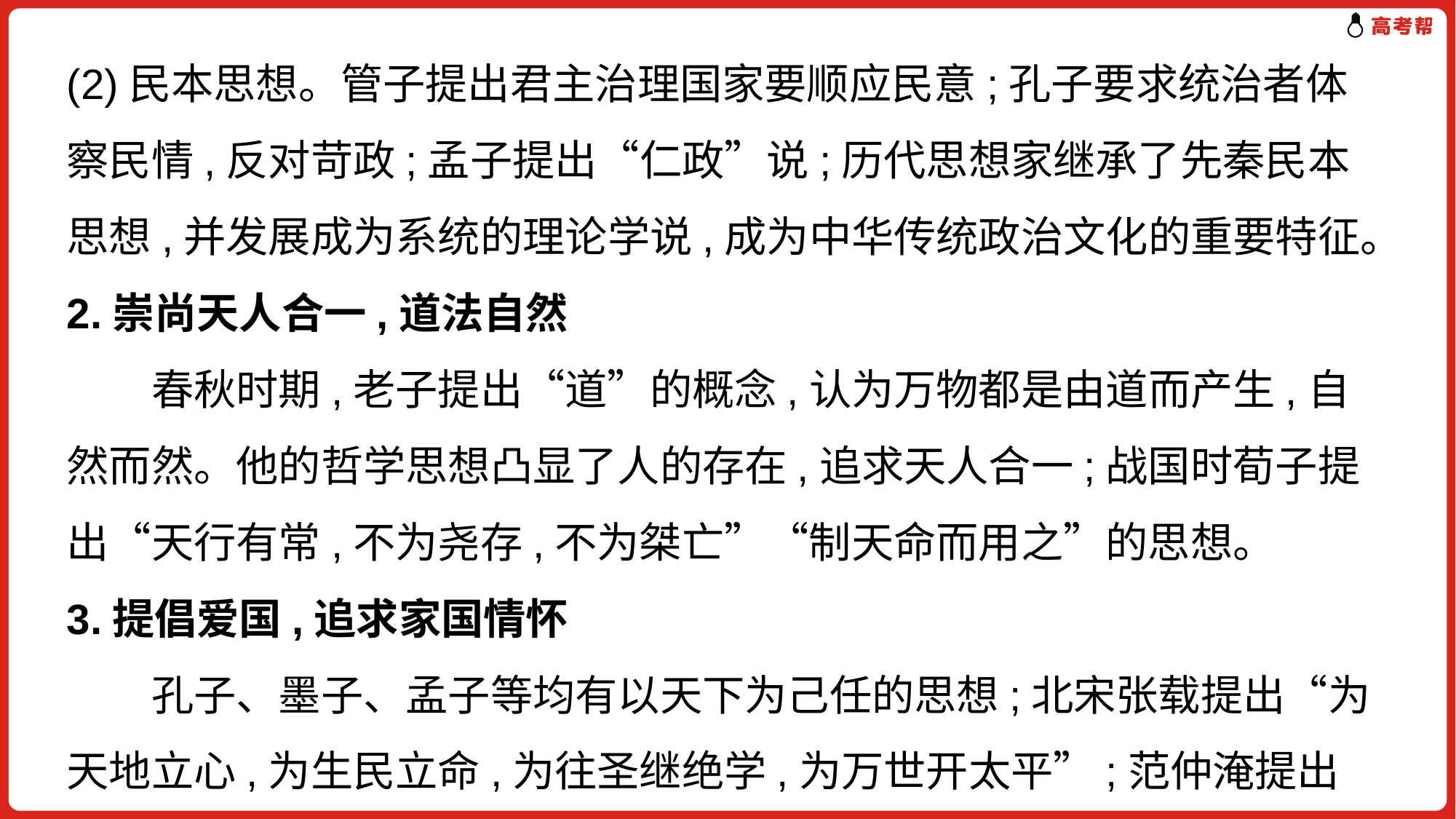

(2)民本思想。管子提出君主治理国家要顺应民意;孔子要求统治者体察民情,反对苛政;孟子提出“仁政”说;历代思想家继承了先秦民本思想,并发展成为系统的理论学说,成为中华传统政治文化的重要特征。
2.崇尚天人合一,道法自然
　　春秋时期,老子提出“道”的概念,认为万物都是由道而产生,自然而然。他的哲学思想凸显了人的存在,追求天人合一;战国时荀子提出“天行有常,不为尧存,不为桀亡”“制天命而用之”的思想。
3.提倡爱国,追求家国情怀
　　孔子、墨子、孟子等均有以天下为己任的思想;北宋张载提出“为天地立心,为生民立命,为往圣继绝学,为万世开太平”;范仲淹提出“先天